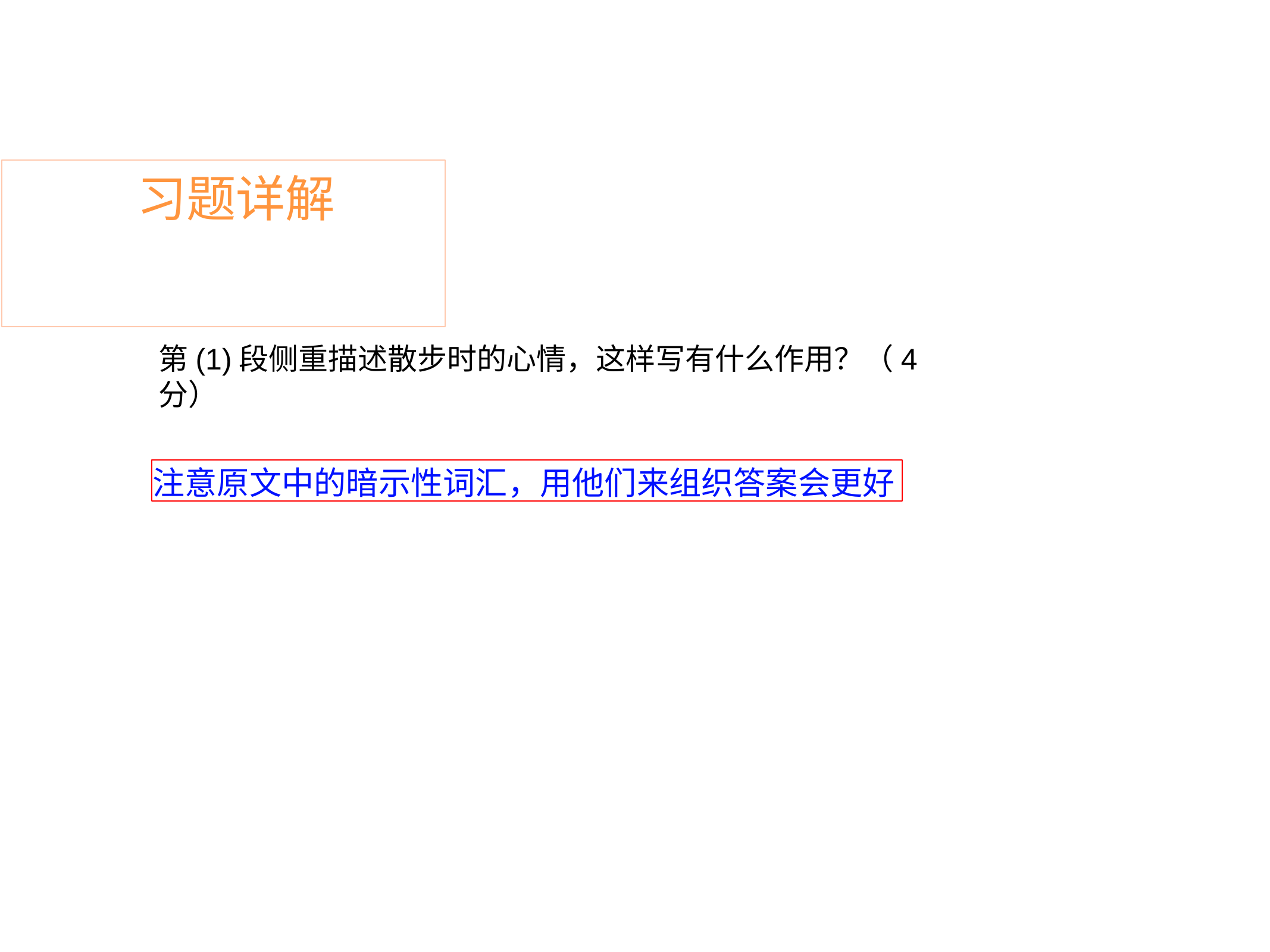

# 习题详解
第(1)段侧重描述散步时的心情，这样写有什么作用？（4分）
注意原文中的暗示性词汇，用他们来组织答案会更好